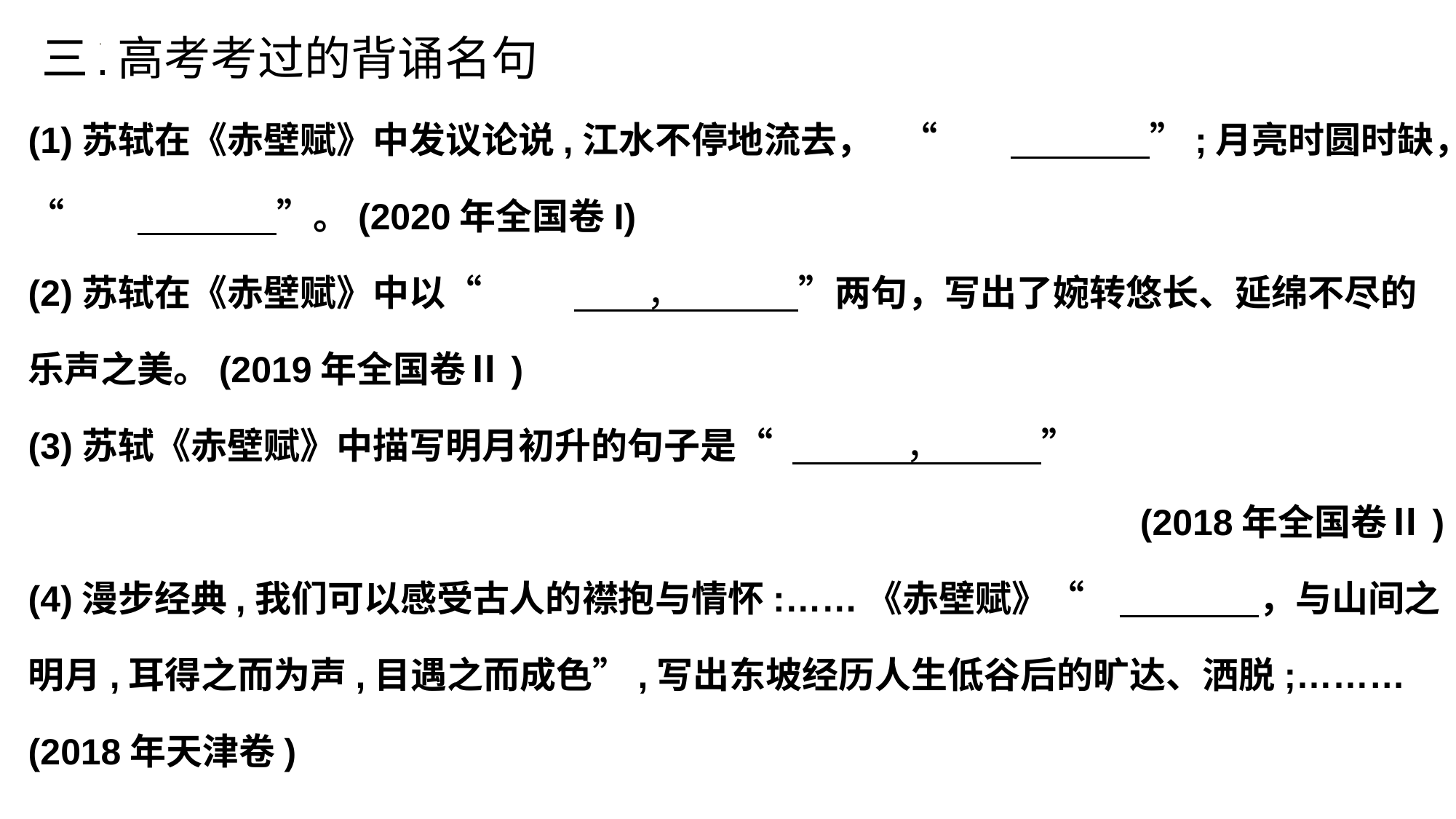

三.高考考过的背诵名句
(1)苏轼在《赤壁赋》中发议论说,江水不停地流去，	“	                 ”;月亮时圆时缺，“	                 ”。(2020年全国卷I)
(2)苏轼在《赤壁赋》中以“	         ，              ”两句，写出了婉转悠长、延绵不尽的乐声之美。(2019年全国卷Ⅱ)
(3)苏轼《赤壁赋》中描写明月初升的句子是“	              ，            ”
(2018年全国卷Ⅱ)
(4)漫步经典,我们可以感受古人的襟抱与情怀:……《赤壁赋》“	                 ，与山间之明月,耳得之而为声,目遇之而成色”,写出东坡经历人生低谷后的旷达、洒脱;………(2018年天津卷)